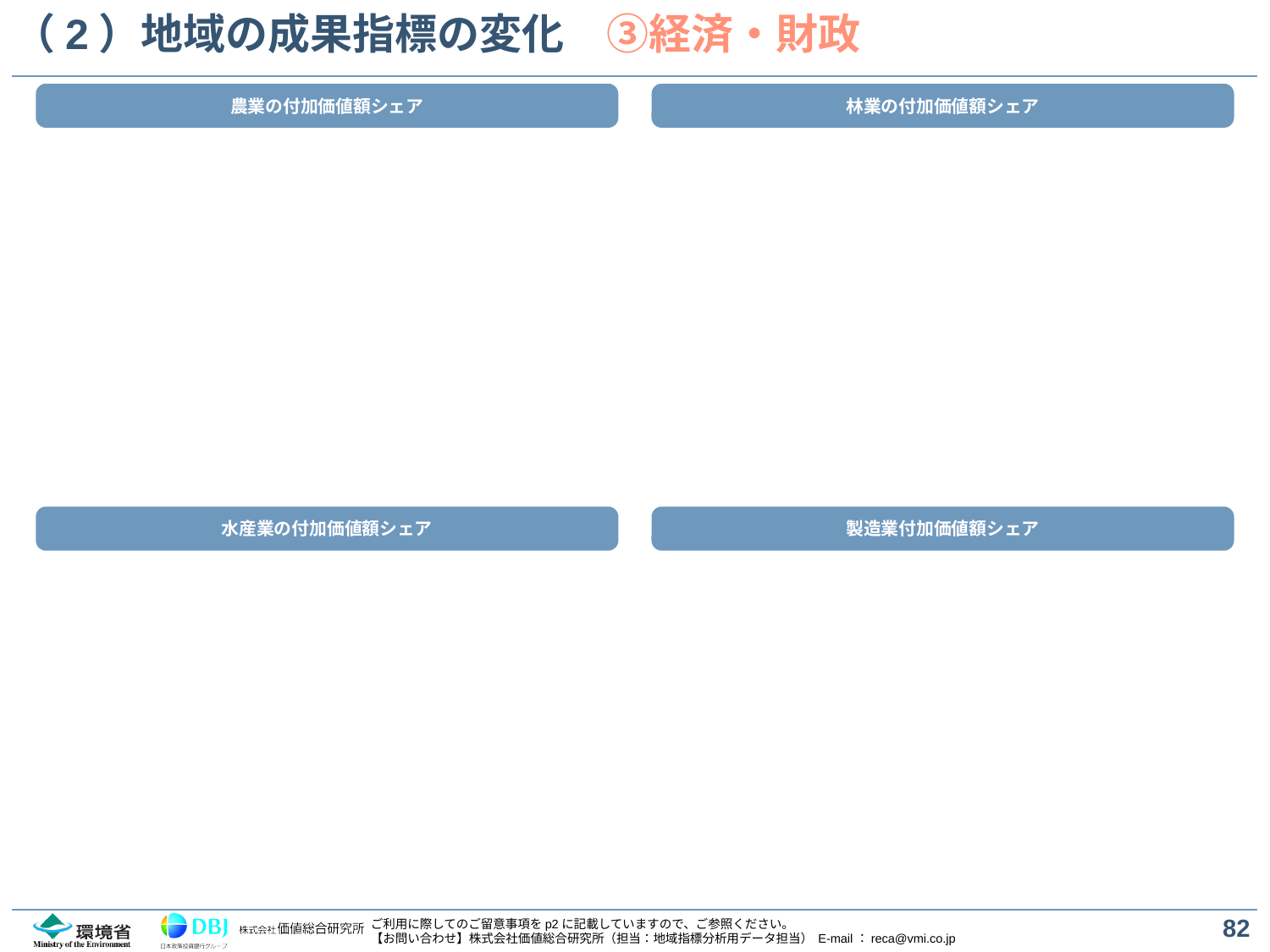

# （2）地域の成果指標の変化　③経済・財政
農業の付加価値額シェア
林業の付加価値額シェア
水産業の付加価値額シェア
製造業付加価値額シェア
82